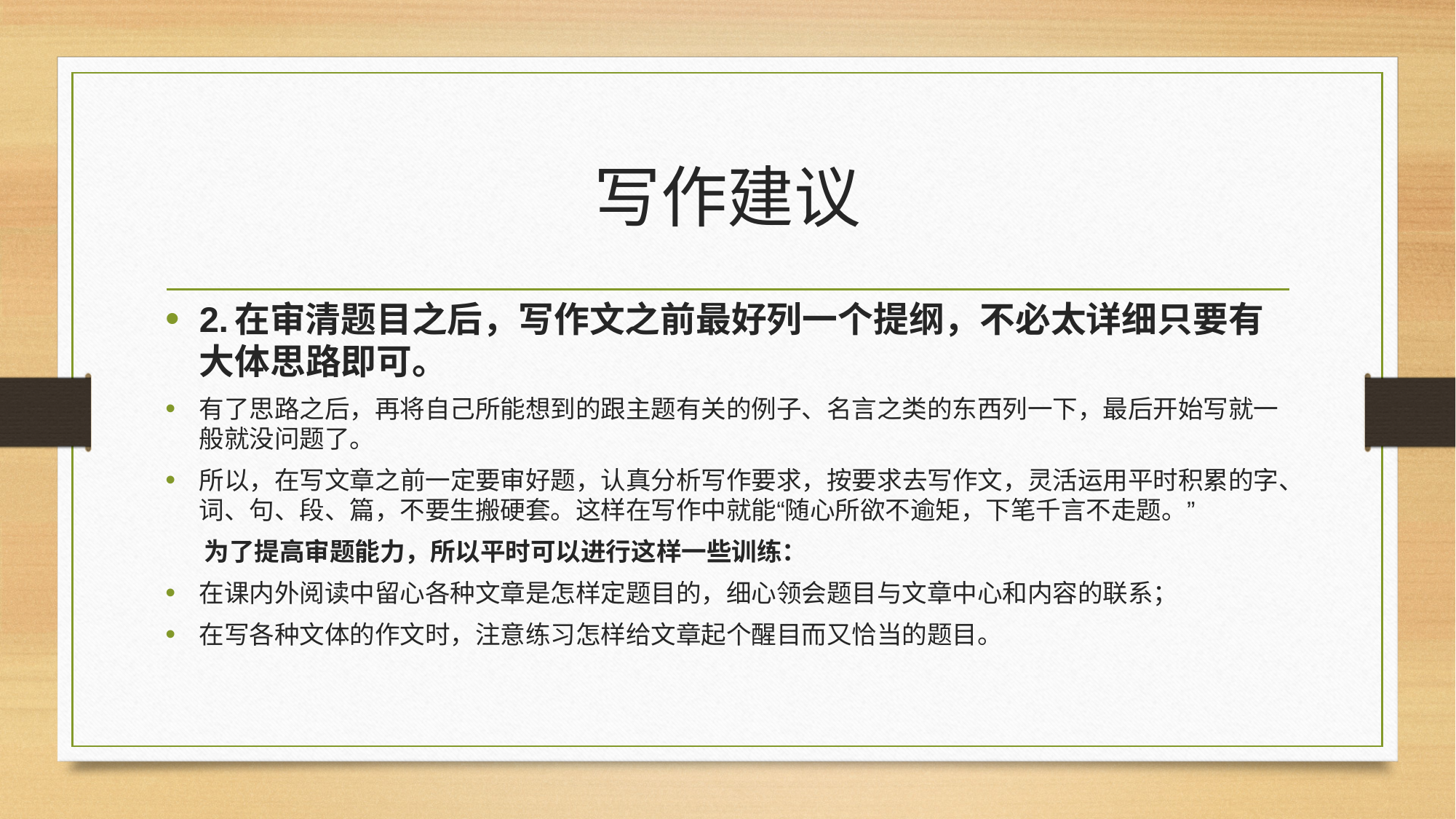

# 写作建议
2.在审清题目之后，写作文之前最好列一个提纲，不必太详细只要有大体思路即可。
有了思路之后，再将自己所能想到的跟主题有关的例子、名言之类的东西列一下，最后开始写就一般就没问题了。
所以，在写文章之前一定要审好题，认真分析写作要求，按要求去写作文，灵活运用平时积累的字、词、句、段、篇，不要生搬硬套。这样在写作中就能“随心所欲不逾矩，下笔千言不走题。”
     为了提高审题能力，所以平时可以进行这样一些训练：
在课内外阅读中留心各种文章是怎样定题目的，细心领会题目与文章中心和内容的联系；
在写各种文体的作文时，注意练习怎样给文章起个醒目而又恰当的题目。